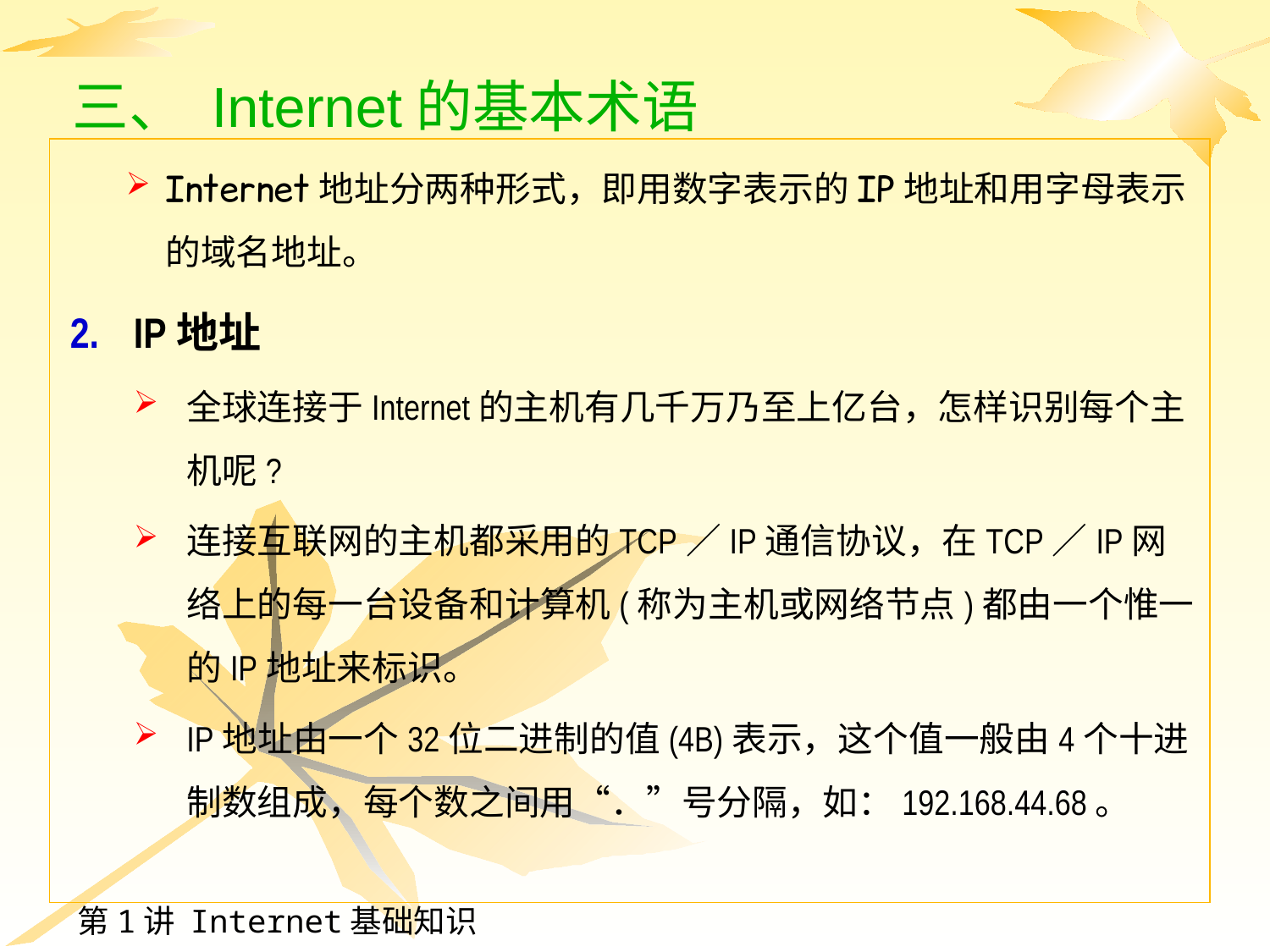

# 三、 Internet的基本术语
Internet地址分两种形式，即用数字表示的IP地址和用字母表示的域名地址。
IP地址
全球连接于Internet的主机有几千万乃至上亿台，怎样识别每个主机呢?
连接互联网的主机都采用的TCP／IP通信协议，在TCP／IP网络上的每一台设备和计算机(称为主机或网络节点)都由一个惟一的IP地址来标识。
IP地址由一个32位二进制的值(4B)表示，这个值一般由4个十进制数组成，每个数之间用“．”号分隔，如：192.168.44.68。